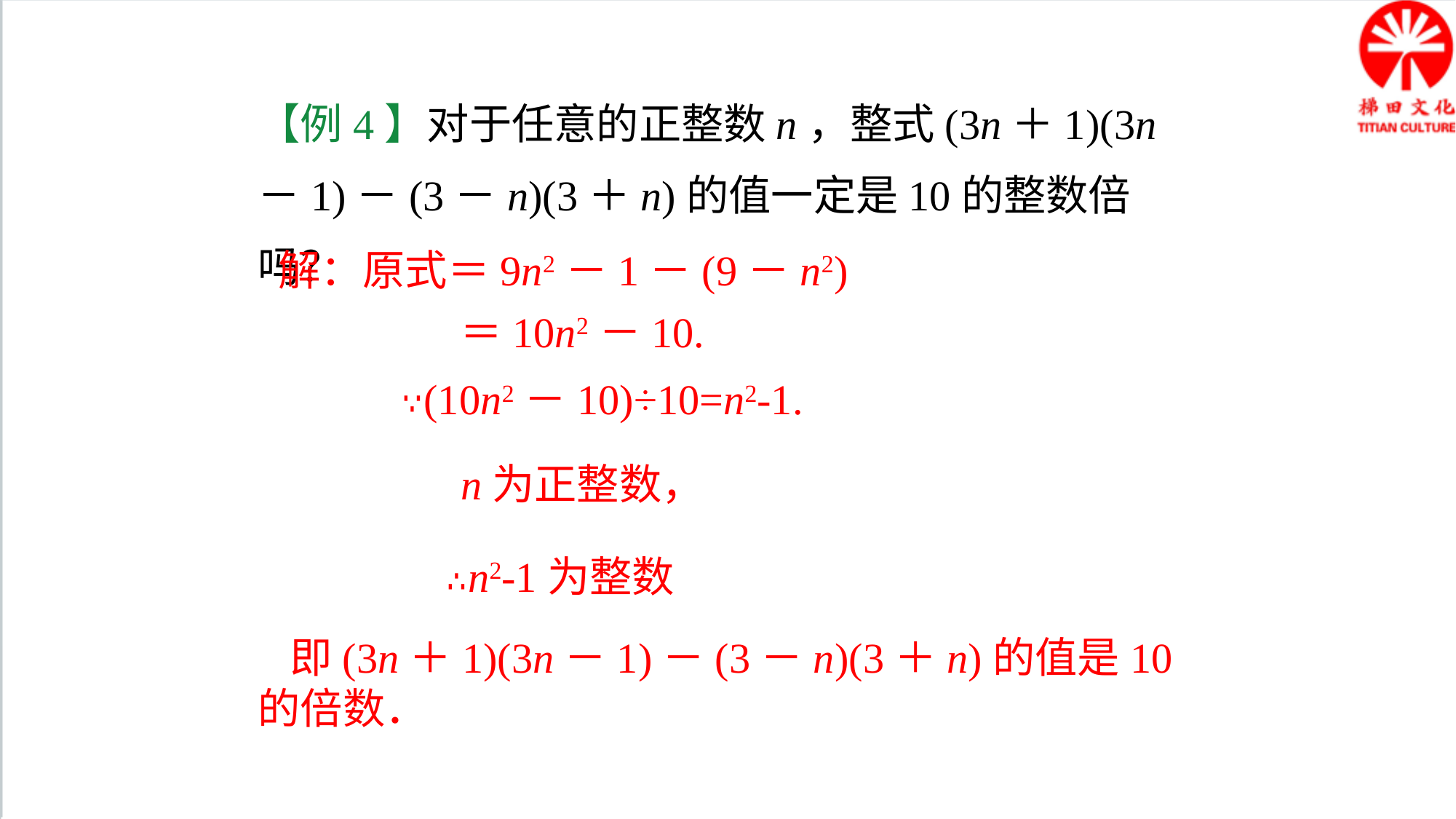

【例4】对于任意的正整数n，整式(3n＋1)(3n－1)－(3－n)(3＋n)的值一定是10的整数倍吗？
解：原式＝9n2－1－(9－n2)
＝10n2－10.
∵(10n2－10)÷10=n2-1.
n为正整数，
∴n2-1为整数
即(3n＋1)(3n－1)－(3－n)(3＋n)的值是10的倍数．